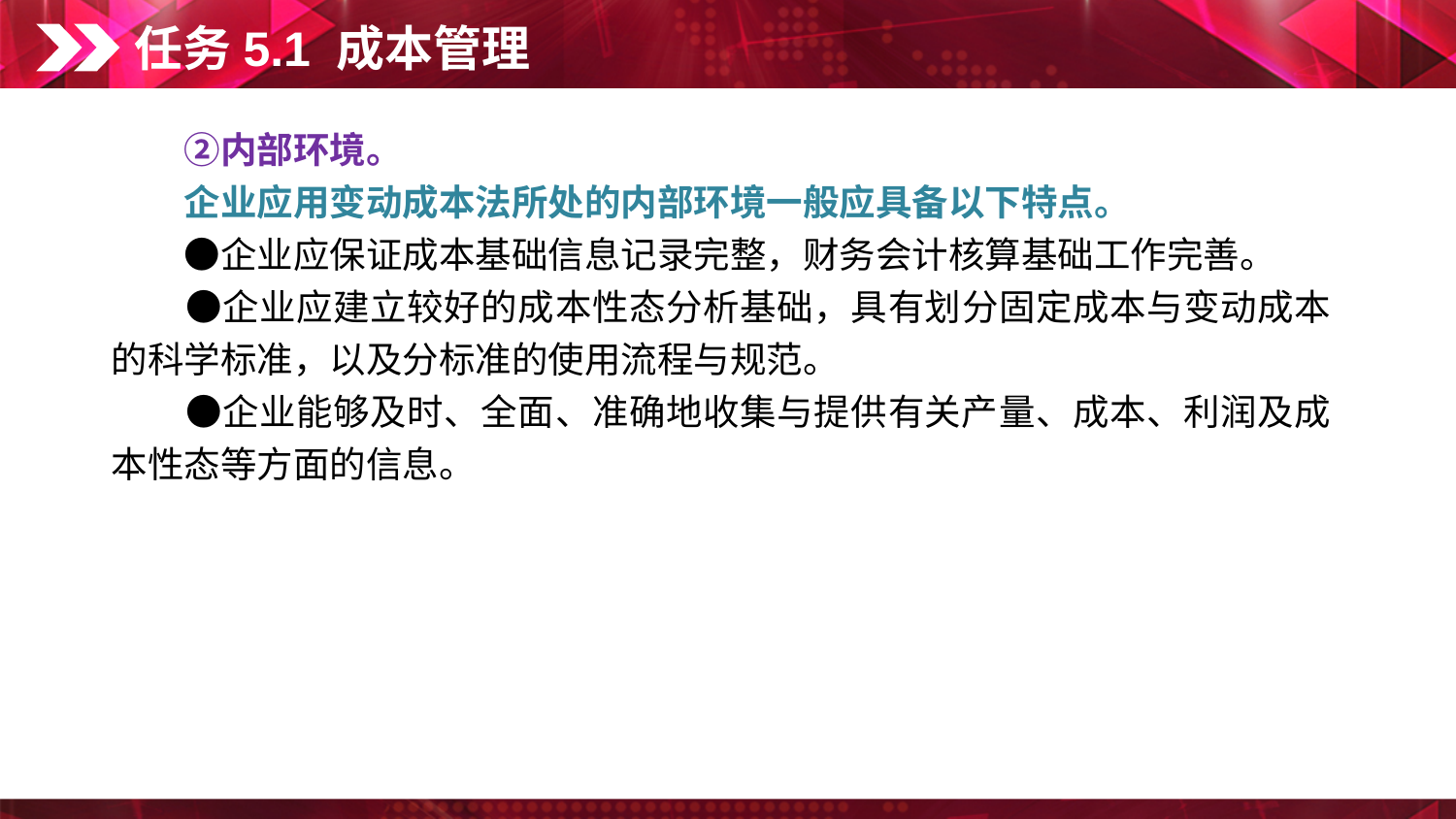

任务5.1 成本管理

　　②内部环境。
　　企业应用变动成本法所处的内部环境一般应具备以下特点。
　　●企业应保证成本基础信息记录完整，财务会计核算基础工作完善。
　　●企业应建立较好的成本性态分析基础，具有划分固定成本与变动成本的科学标准，以及分标准的使用流程与规范。
　　●企业能够及时、全面、准确地收集与提供有关产量、成本、利润及成本性态等方面的信息。